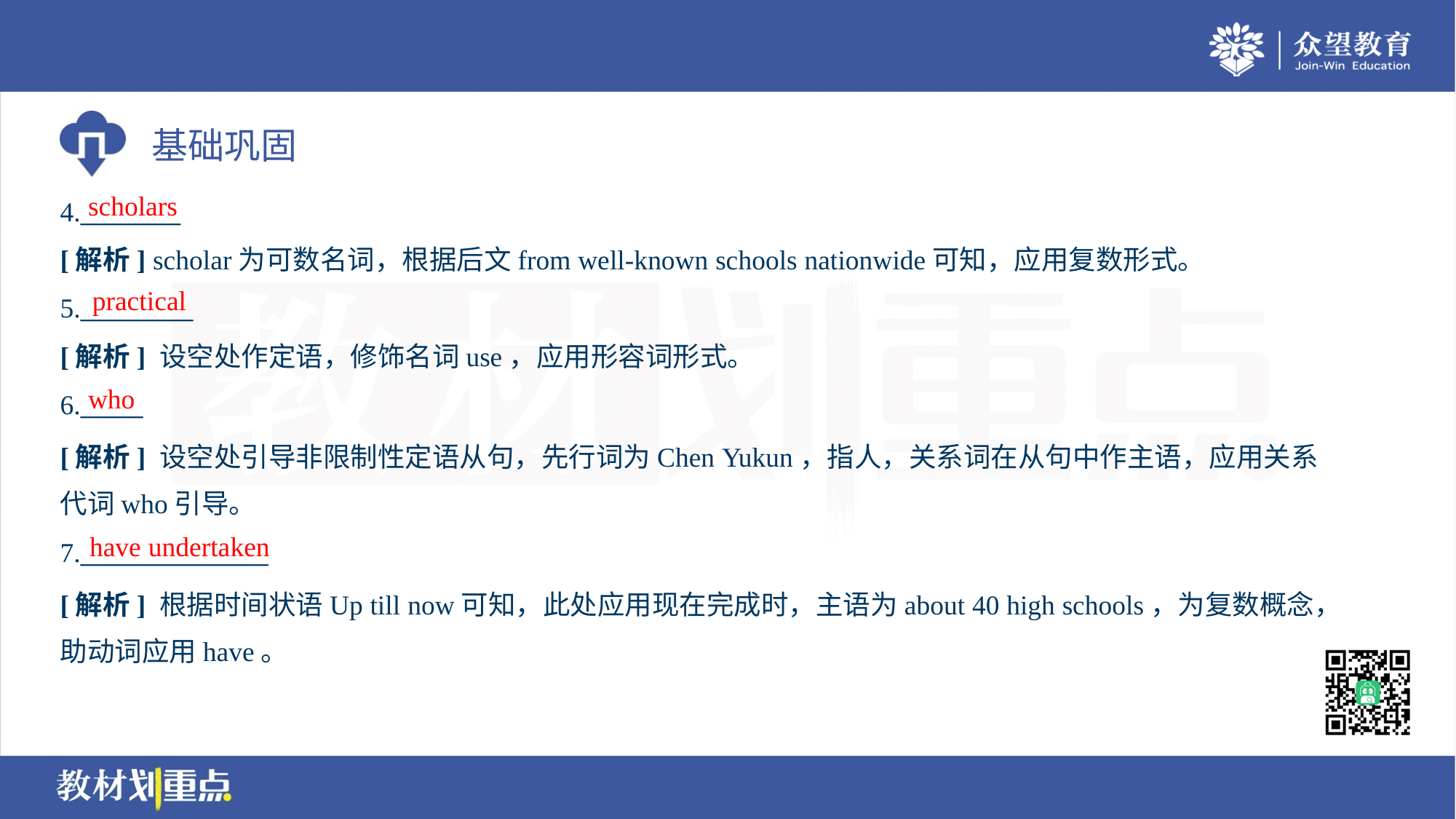

scholars
4.________
[解析] scholar为可数名词，根据后文from well-known schools nationwide可知，应用复数形式。
practical
5._________
[解析] 设空处作定语，修饰名词use，应用形容词形式。
who
6._____
[解析] 设空处引导非限制性定语从句，先行词为Chen Yukun，指人，关系词在从句中作主语，应用关系
代词who引导。
have undertaken
7._______________
[解析] 根据时间状语Up till now可知，此处应用现在完成时，主语为about 40 high schools，为复数概念，
助动词应用have。